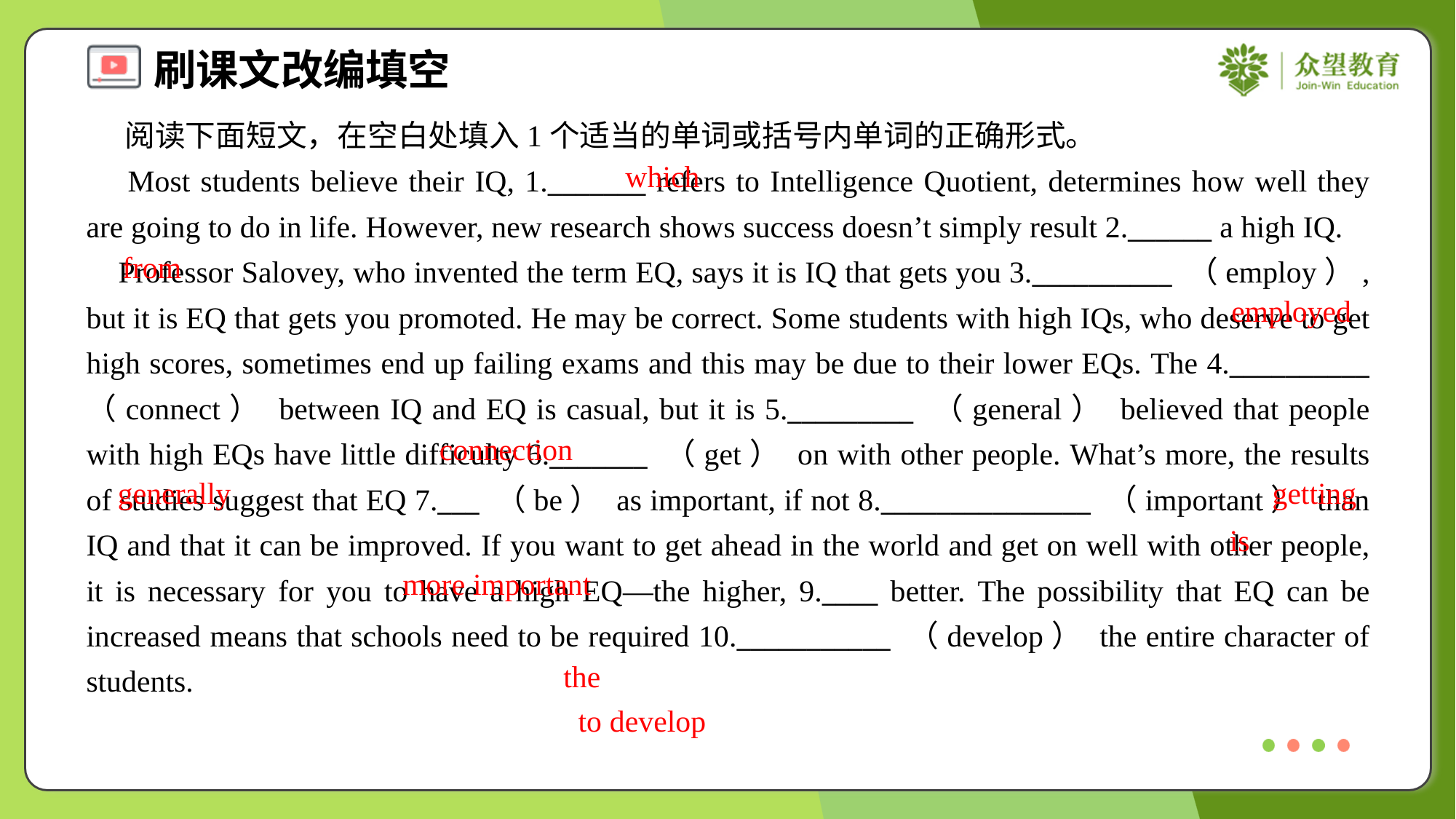

阅读下面短文，在空白处填入1个适当的单词或括号内单词的正确形式。
    Most students believe their IQ, 1._______ refers to Intelligence Quotient, determines how well they are going to do in life. However, new research shows success doesn’t simply result 2.______ a high IQ.
    Professor Salovey, who invented the term EQ, says it is IQ that gets you 3.__________ （employ）, but it is EQ that gets you promoted. He may be correct. Some students with high IQs, who deserve to get high scores, sometimes end up failing exams and this may be due to their lower EQs. The 4.__________ （connect） between IQ and EQ is casual, but it is 5._________ （general） believed that people with high EQs have little difficulty 6._______ （get） on with other people. What’s more, the results of studies suggest that EQ 7.___ （be） as important, if not 8._______________ （important） than IQ and that it can be improved. If you want to get ahead in the world and get on well with other people, it is necessary for you to have a high EQ—the higher, 9.____ better. The possibility that EQ can be increased means that schools need to be required 10.___________ （develop） the entire character of students.
which
from
employed
connection
generally
getting
is
more important
the
to develop